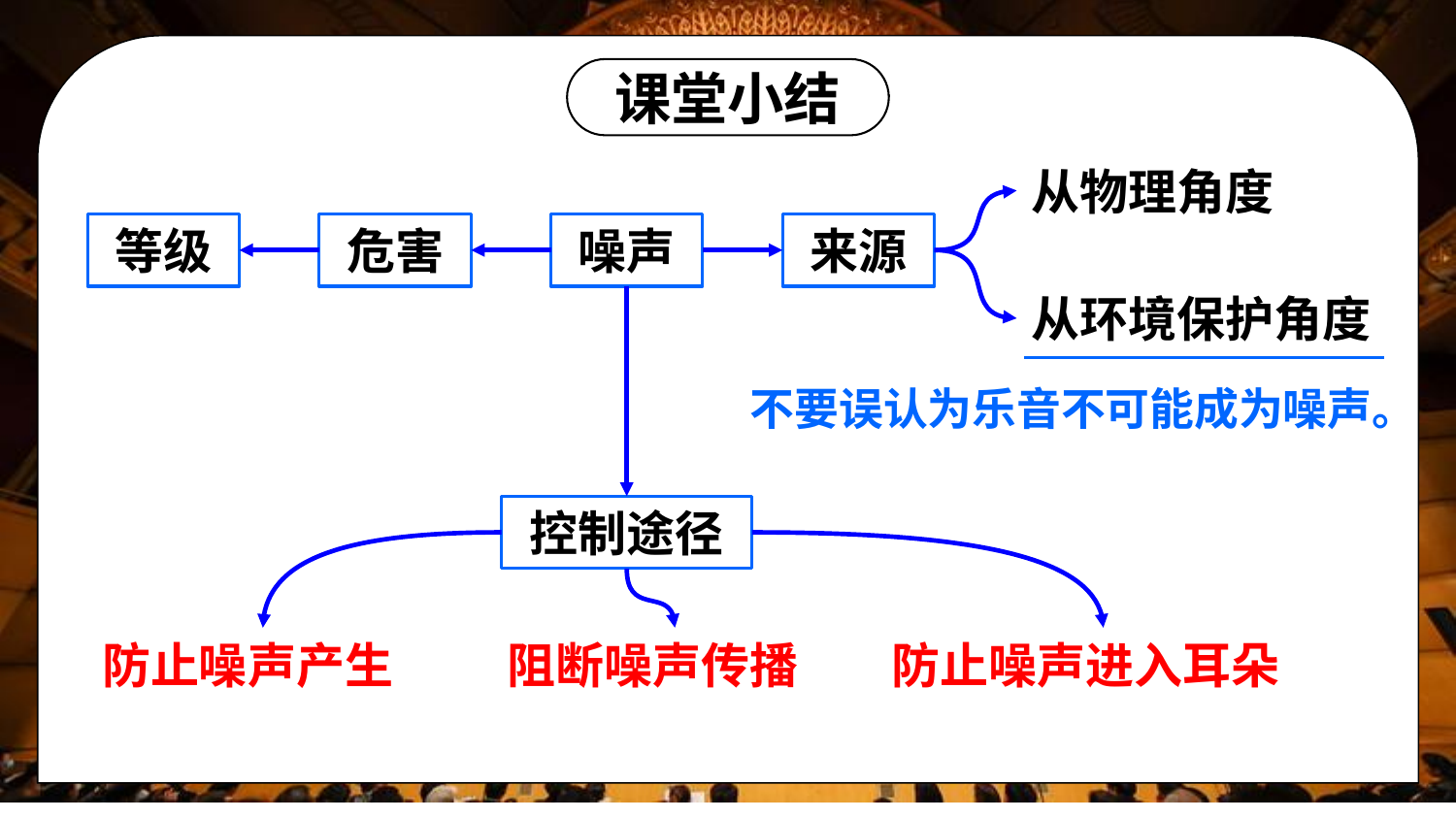

课堂小结
从物理角度
等级
危害
噪声
来源
从环境保护角度
不要误认为乐音不可能成为噪声。
控制途径
防止噪声产生
阻断噪声传播
防止噪声进入耳朵